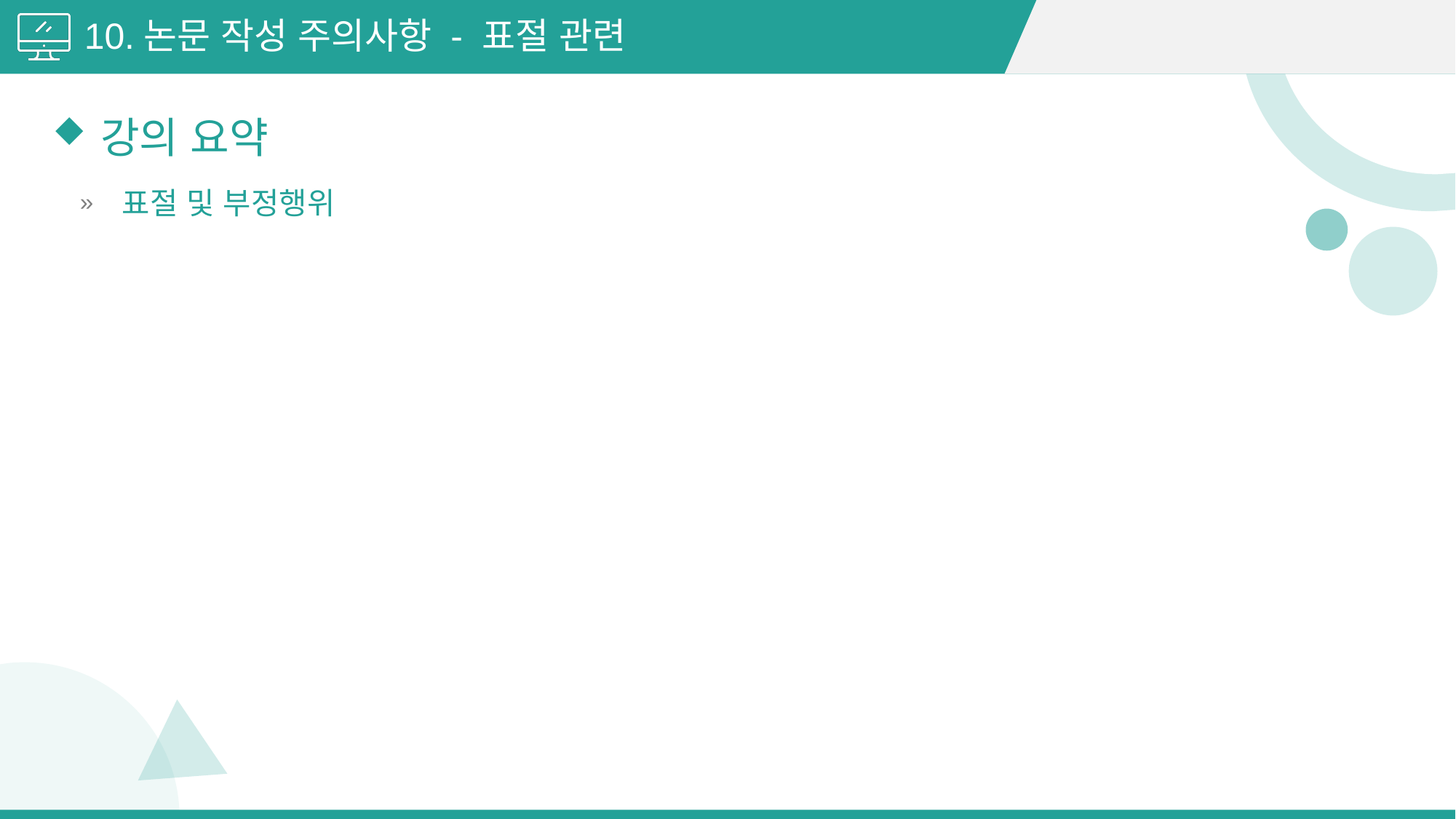

10.논문 작성 주의사항 - 표절 관련
강의 요약
표절 및 부정행위